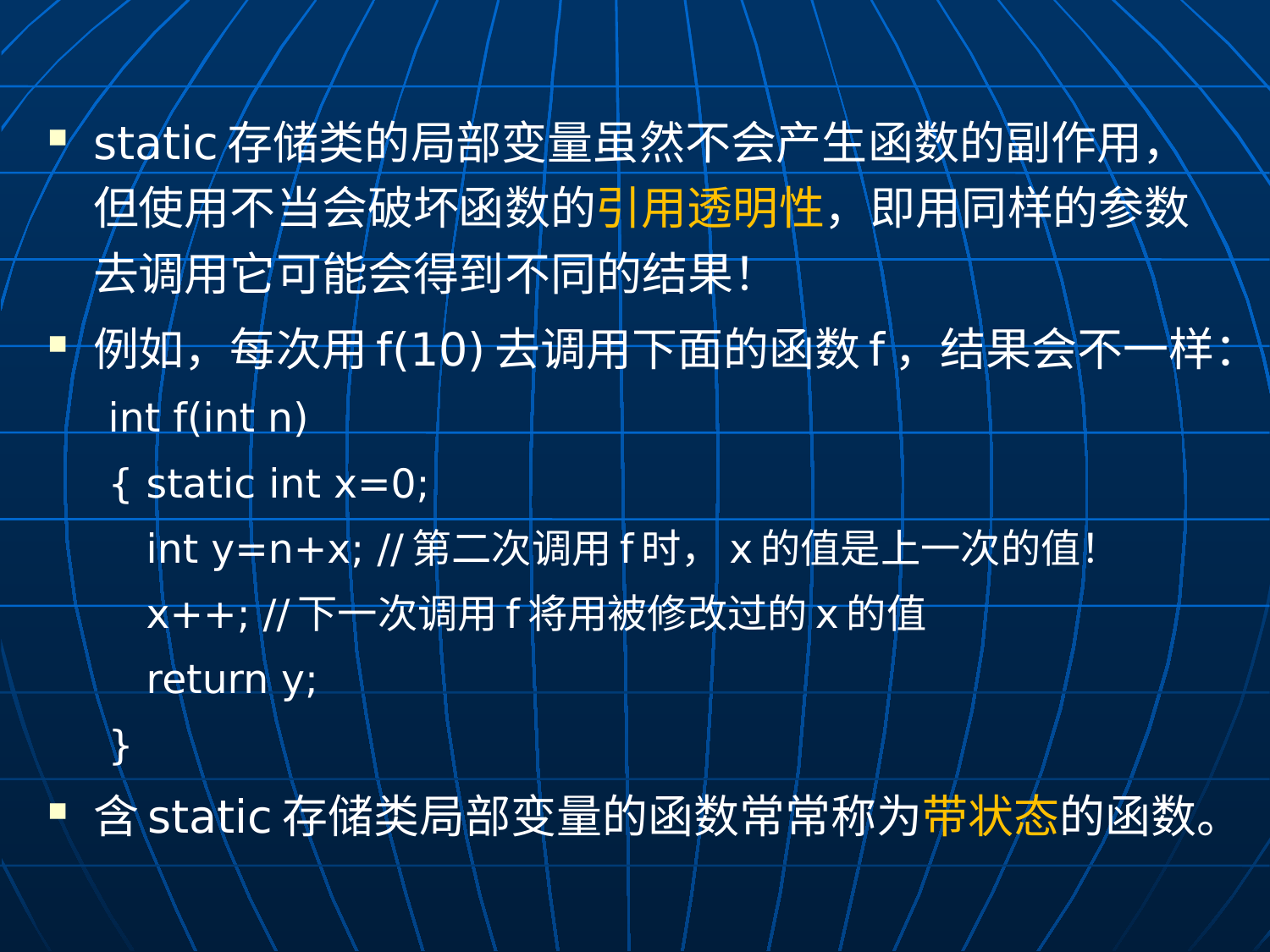

static存储类的局部变量虽然不会产生函数的副作用，但使用不当会破坏函数的引用透明性，即用同样的参数去调用它可能会得到不同的结果！
例如，每次用f(10)去调用下面的函数f，结果会不一样：
int f(int n)
{ static int x=0;
   int y=n+x; //第二次调用f时，x的值是上一次的值！
   x++; //下一次调用f将用被修改过的x的值
   return y;
}
含static存储类局部变量的函数常常称为带状态的函数。